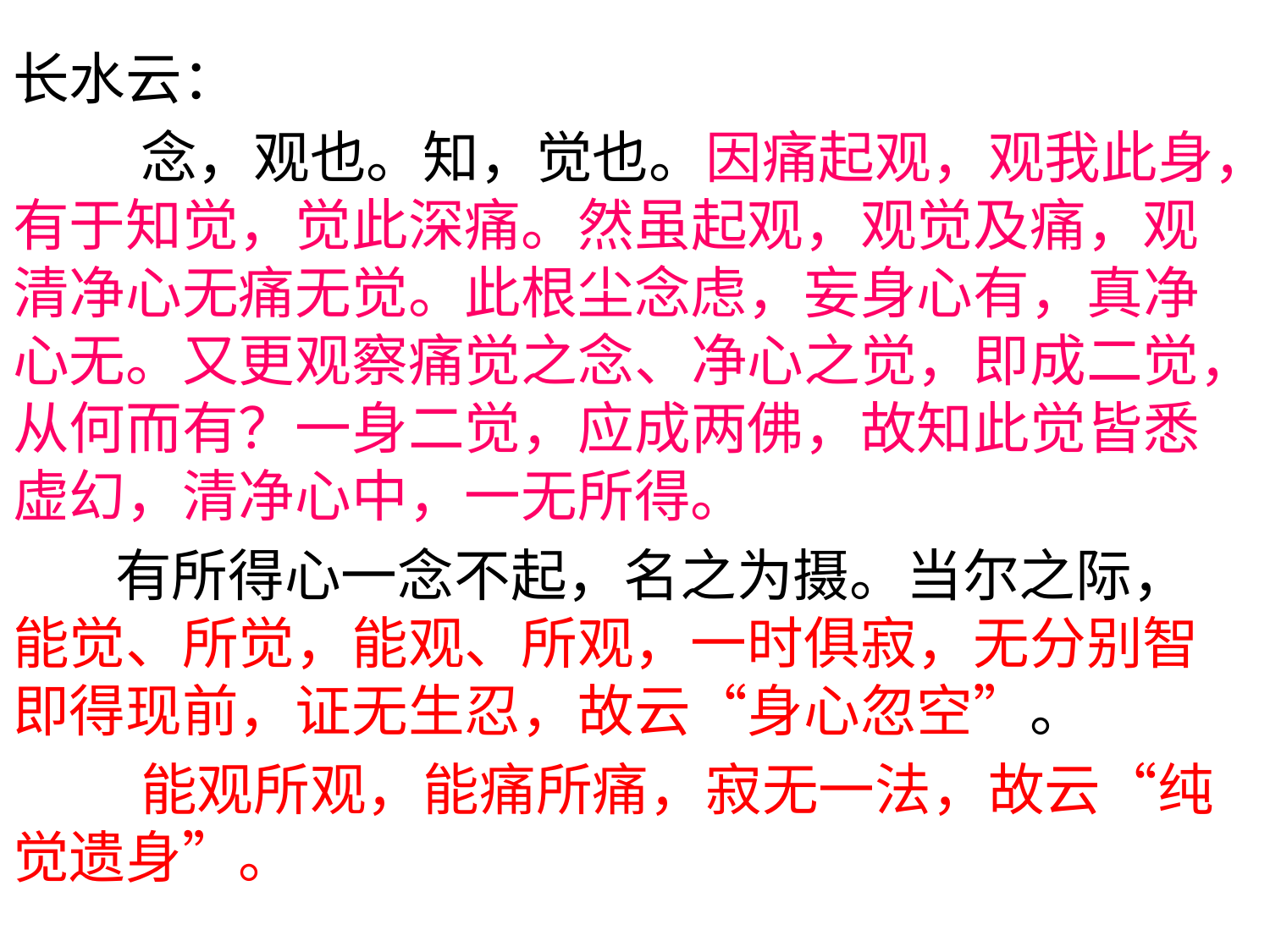

长水云：
         念，观也。知，觉也。因痛起观，观我此身，有于知觉，觉此深痛。然虽起观，观觉及痛，观清净心无痛无觉。此根尘念虑，妄身心有，真净心无。又更观察痛觉之念、净心之觉，即成二觉，从何而有？一身二觉，应成两佛，故知此觉皆悉虚幻，清净心中，一无所得。
       有所得心一念不起，名之为摄。当尔之际，能觉、所觉，能观、所观，一时俱寂，无分别智即得现前，证无生忍，故云“身心忽空”。
         能观所观，能痛所痛，寂无一法，故云“纯觉遗身”。